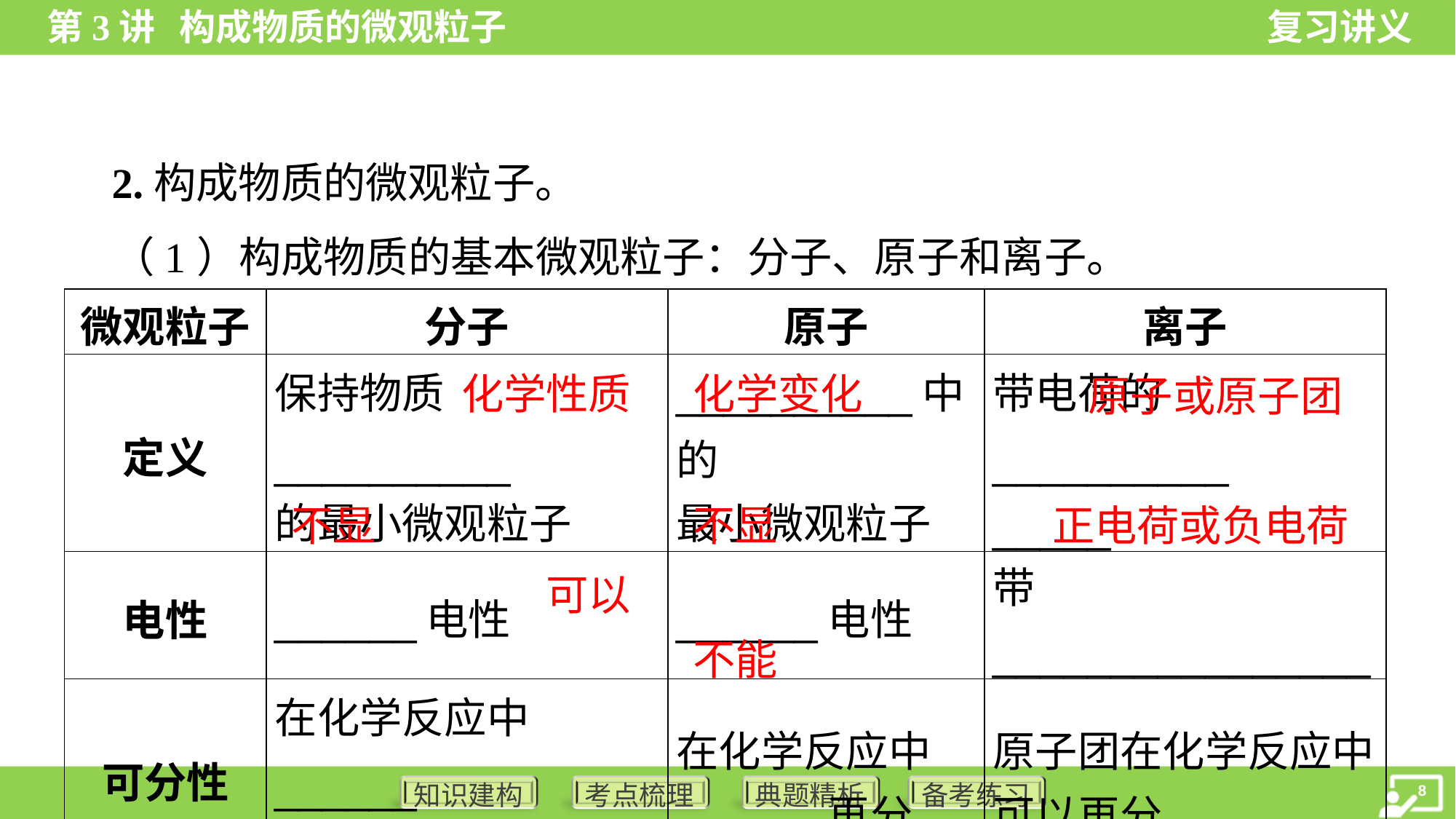

2.构成物质的微观粒子。
    （1）构成物质的基本微观粒子：分子、原子和离子。
| 微观粒子 | 分子 | 原子 | 离子 |
| --- | --- | --- | --- |
| 定义 | 保持物质\_\_\_\_\_\_\_\_\_\_ 的最小微观粒子 | \_\_\_\_\_\_\_\_\_\_中的 最小微观粒子 | 带电荷的\_\_\_\_\_\_\_\_\_\_ \_\_\_\_\_ |
| 电性 | \_\_\_\_\_\_电性 | \_\_\_\_\_\_电性 | 带\_\_\_\_\_\_\_\_\_\_\_\_\_\_\_\_ |
| 可分性 | 在化学反应中\_\_\_\_\_\_ 再分 | 在化学反应中 \_\_\_\_\_\_再分 | 原子团在化学反应中 可以再分 |
化学性质
化学变化
         原子或原子团
不显
不显
正电荷或负电荷
可以
不能